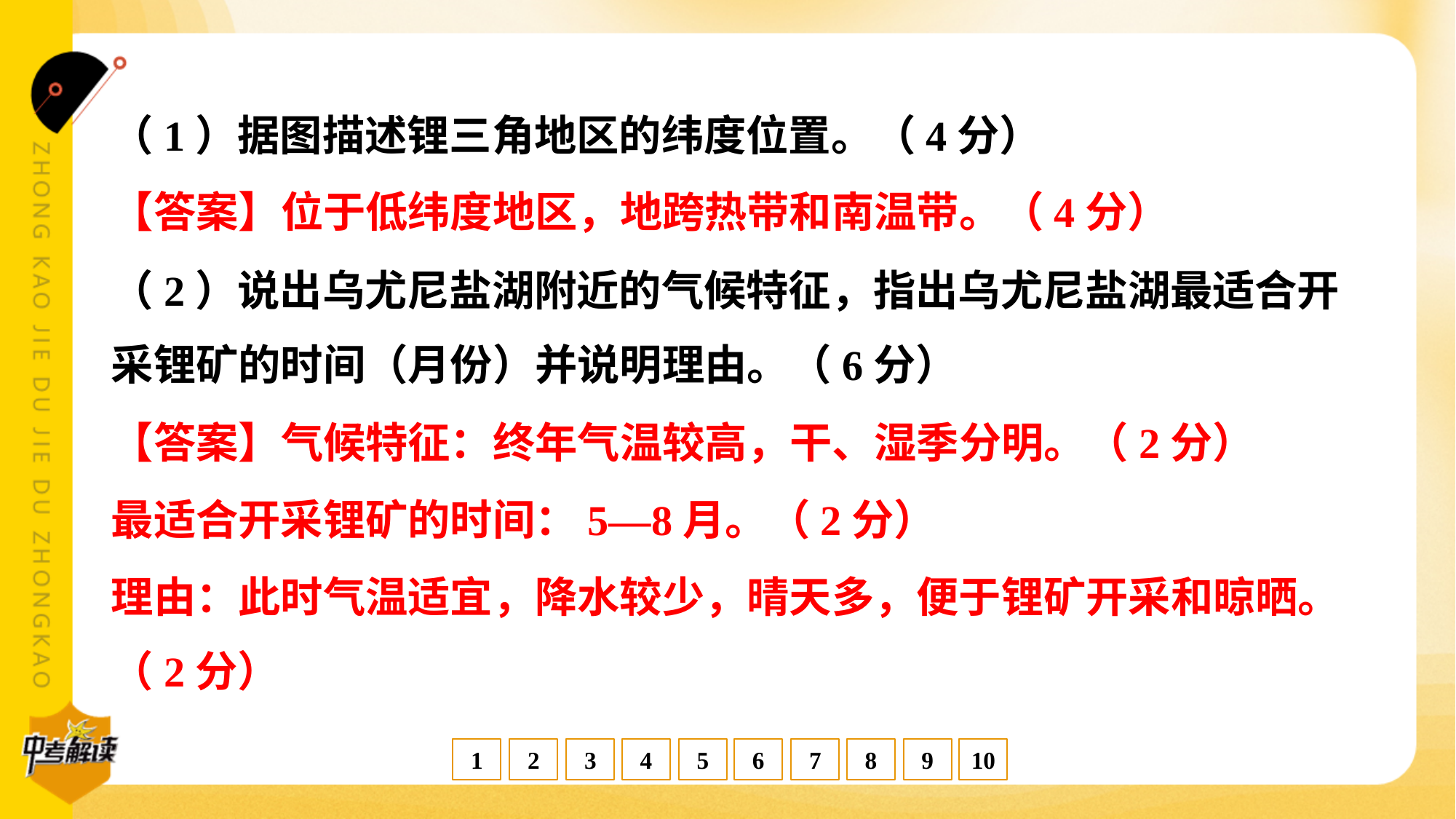

（1）据图描述锂三角地区的纬度位置。（4分）
【答案】位于低纬度地区，地跨热带和南温带。（4分）
（2）说出乌尤尼盐湖附近的气候特征，指出乌尤尼盐湖最适合开
采锂矿的时间（月份）并说明理由。（6分）
【答案】气候特征：终年气温较高，干、湿季分明。（2分）
最适合开采锂矿的时间：5—8月。（2分）
理由：此时气温适宜，降水较少，晴天多，便于锂矿开采和晾晒。
（2分）